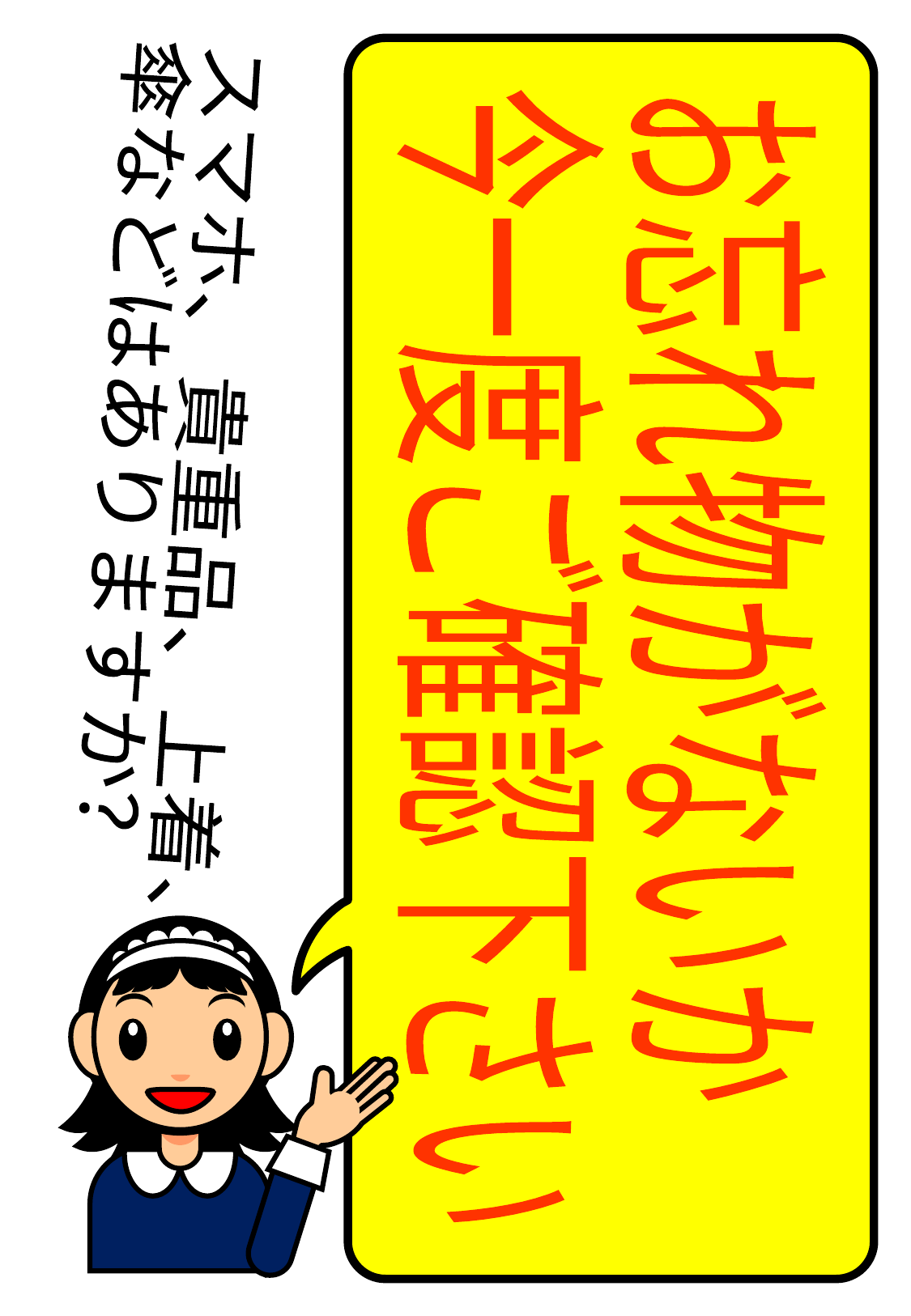

スマホ、貴重品、上着、
傘などはありますか？
お忘れ物がないか
今一度ご確認下さい